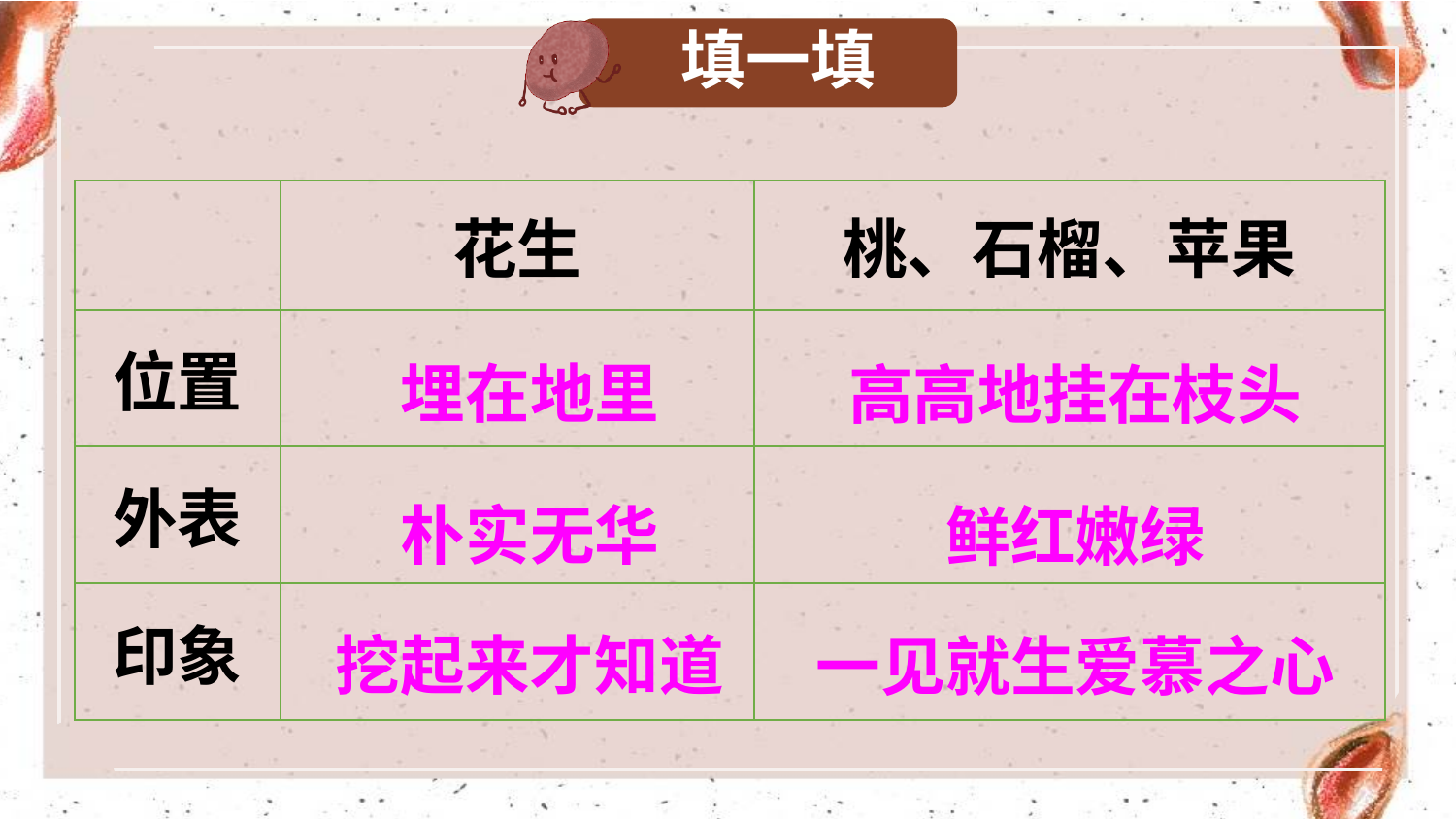

填一填
|  | 花生 | 桃、石榴、苹果 |
| --- | --- | --- |
| 位置 |  |  |
| 外表 |  |  |
| 印象 |  |  |
埋在地里
高高地挂在枝头
朴实无华
鲜红嫩绿
挖起来才知道
一见就生爱慕之心